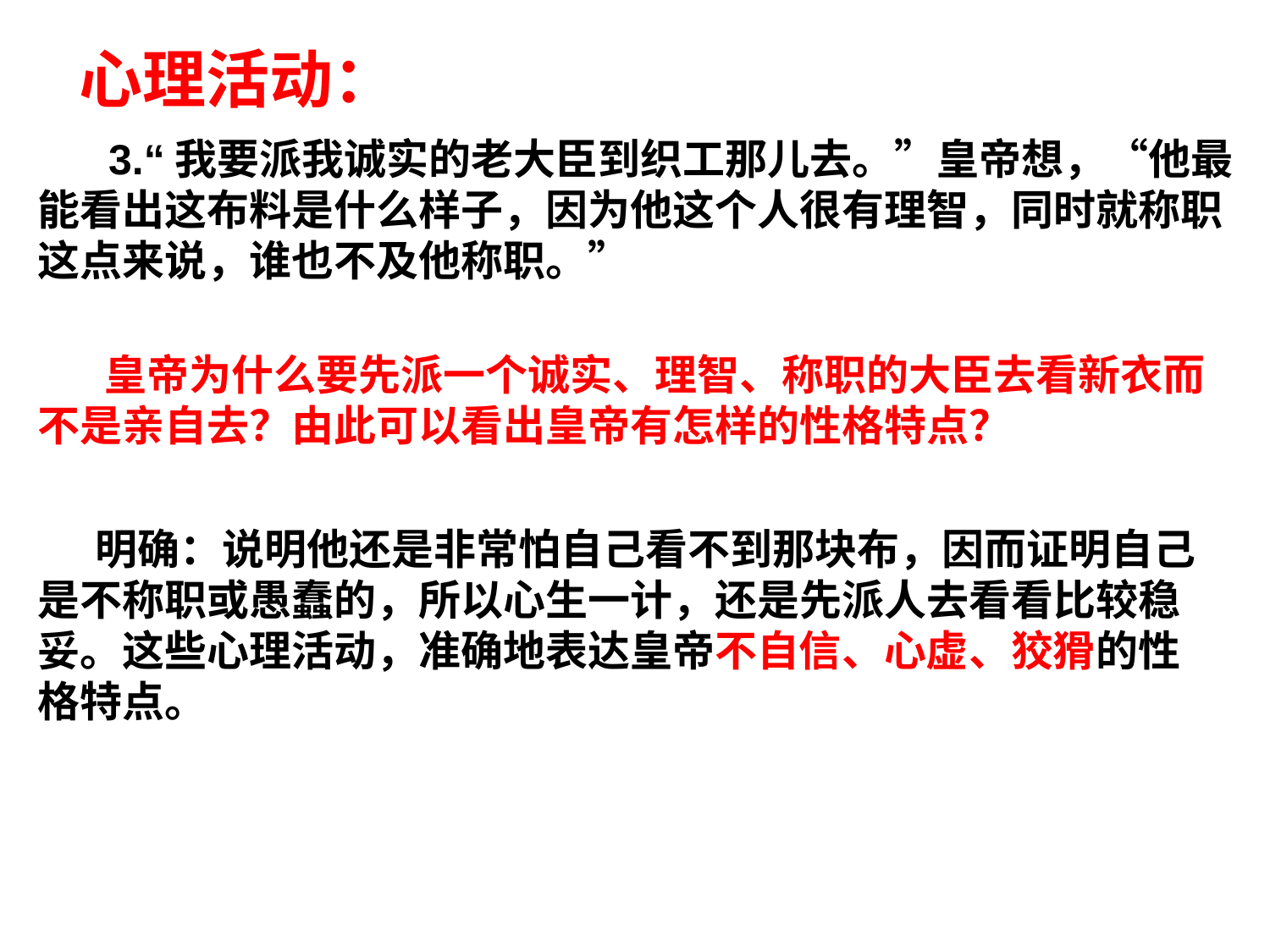

心理活动：
      3.“我要派我诚实的老大臣到织工那儿去。”皇帝想，“他最能看出这布料是什么样子，因为他这个人很有理智，同时就称职这点来说，谁也不及他称职。”
      皇帝为什么要先派一个诚实、理智、称职的大臣去看新衣而不是亲自去？由此可以看出皇帝有怎样的性格特点？
     明确：说明他还是非常怕自己看不到那块布，因而证明自己是不称职或愚蠢的，所以心生一计，还是先派人去看看比较稳妥。这些心理活动，准确地表达皇帝不自信、心虚、狡猾的性格特点。